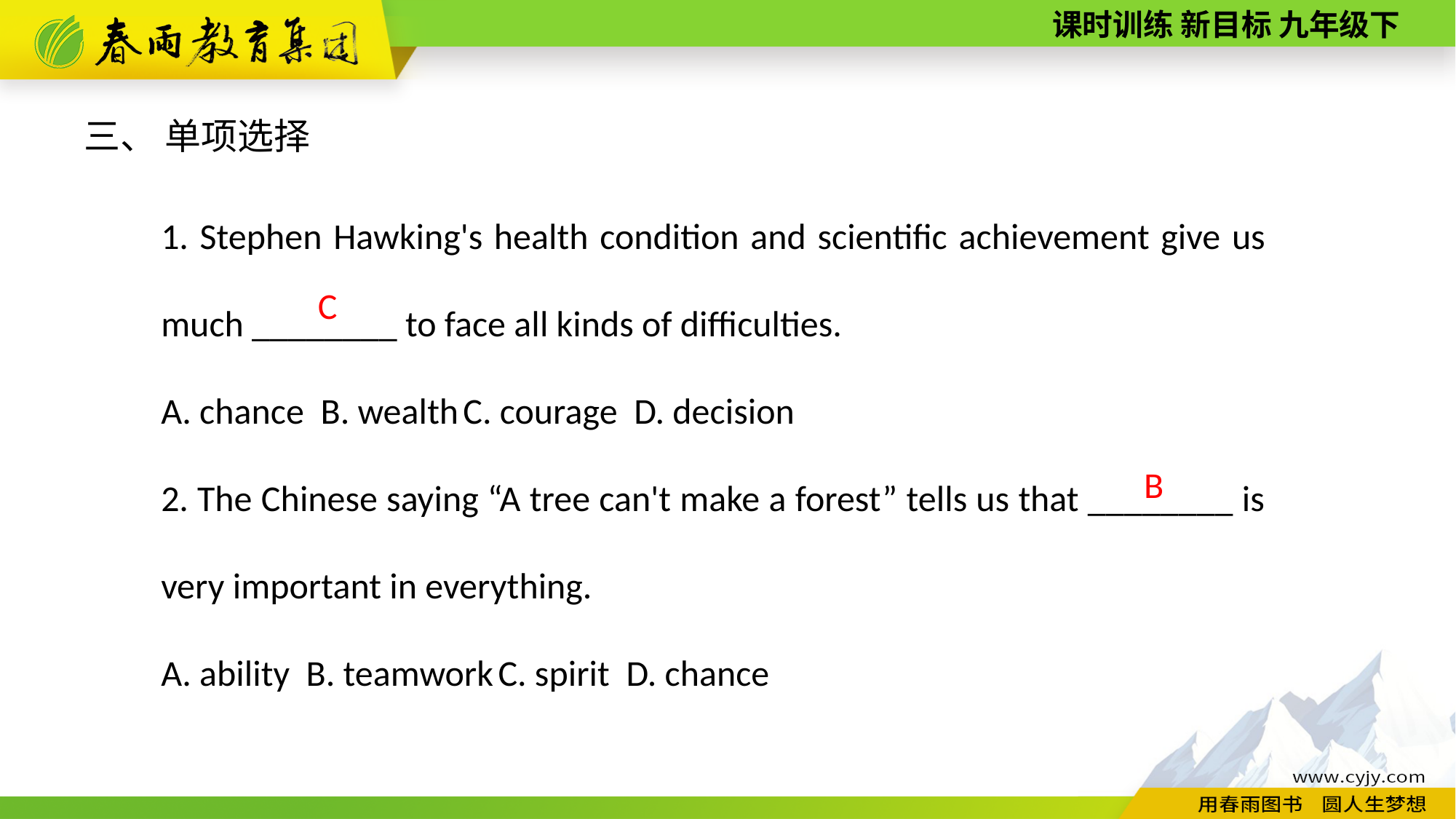

三、 单项选择
1. Stephen Hawking's health condition and scientific achievement give us much ________ to face all kinds of difficulties.
A. chance  B. wealth C. courage  D. decision
2. The Chinese saying “A tree can't make a forest” tells us that ________ is very important in everything.
A. ability  B. teamwork C. spirit  D. chance
C
B